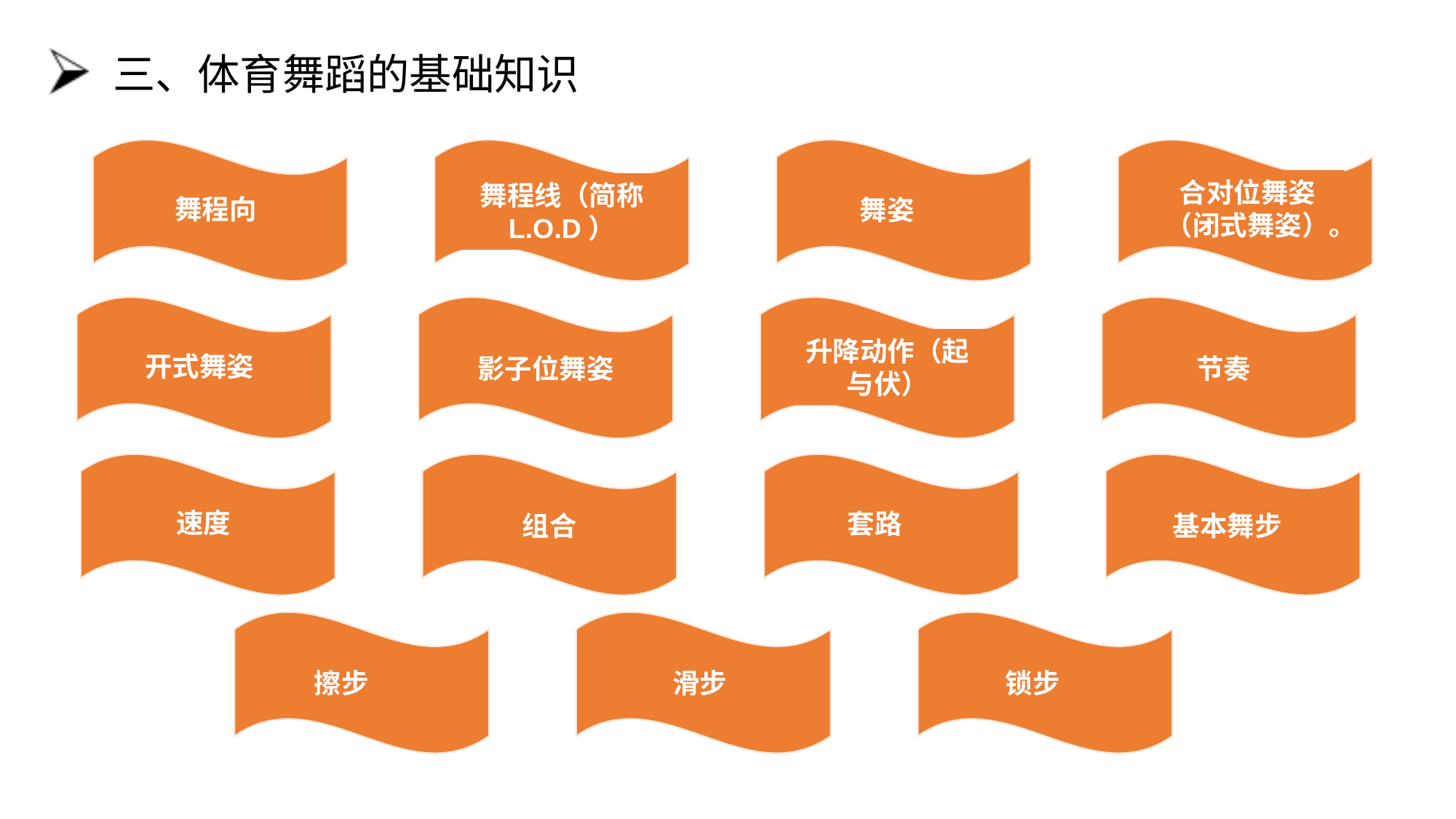

# 三、体育舞蹈的基础知识

合对位舞姿（闭式舞姿）。
舞程线（简称 L.O.D）
舞程向
舞姿

升降动作（起与伏）
开式舞姿
影子位舞姿
节奏

速度
套路
组合
基本舞步

滑步
擦步
锁步